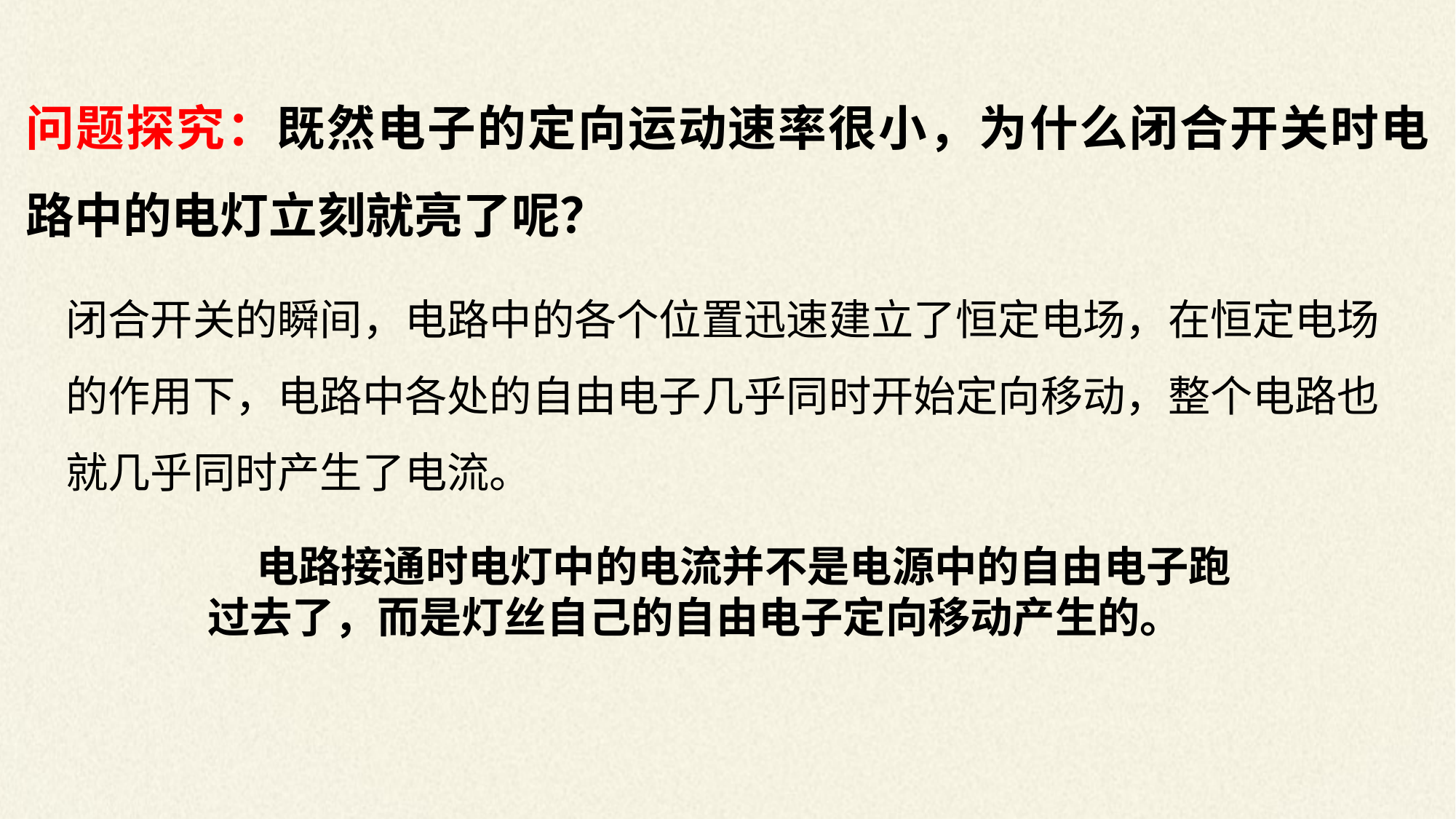

问题探究：既然电子的定向运动速率很小，为什么闭合开关时电路中的电灯立刻就亮了呢？
闭合开关的瞬间，电路中的各个位置迅速建立了恒定电场，在恒定电场的作用下，电路中各处的自由电子几乎同时开始定向移动，整个电路也就几乎同时产生了电流。
    电路接通时电灯中的电流并不是电源中的自由电子跑过去了，而是灯丝自己的自由电子定向移动产生的。